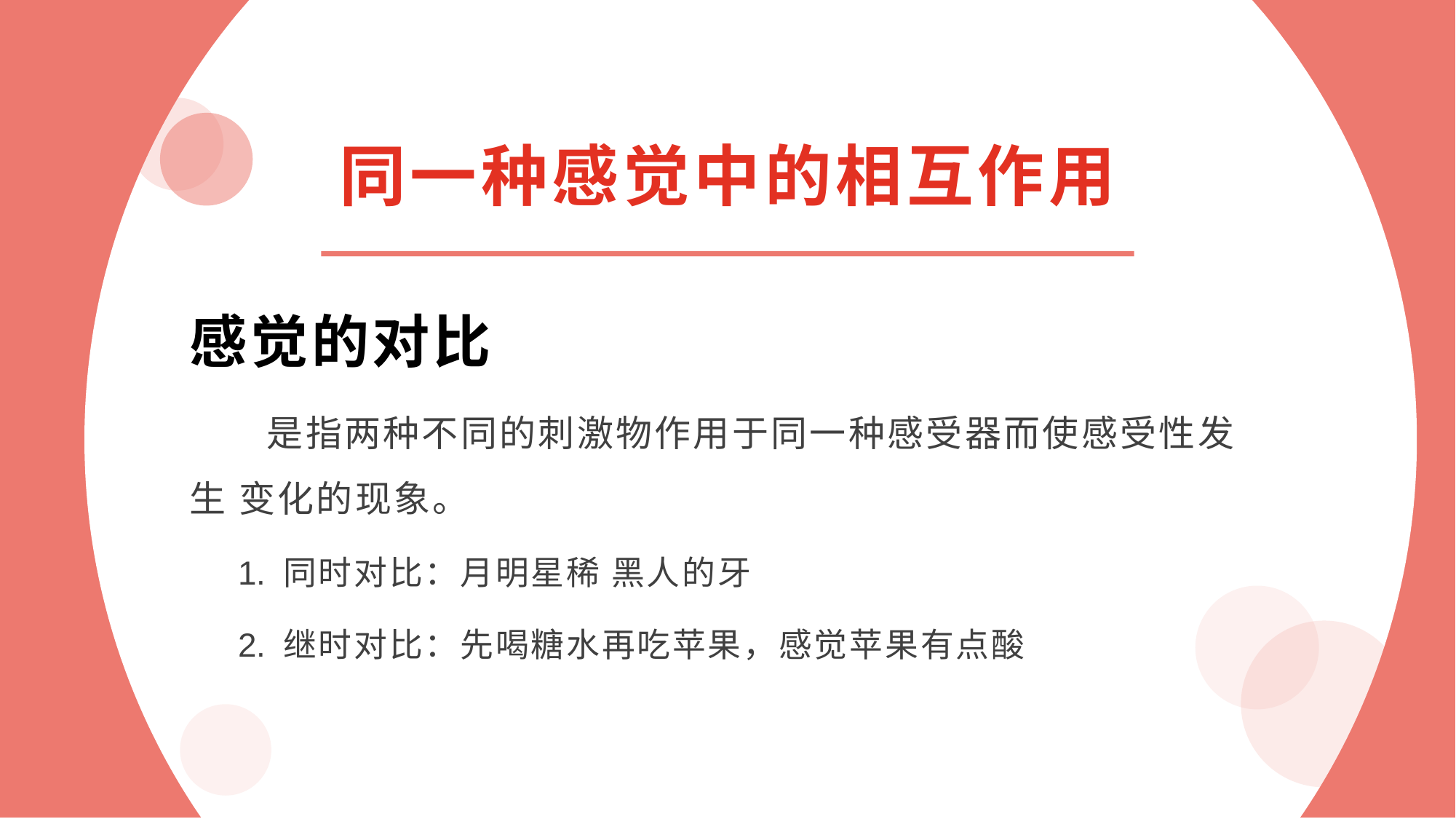

同一种感觉中的相互作用

感觉的对比
是指两种不同的刺激物作用于同一种感受器而使感受性发生 变化的现象。
同时对比：月明星稀 黑人的牙
继时对比：先喝糖水再吃苹果，感觉苹果有点酸